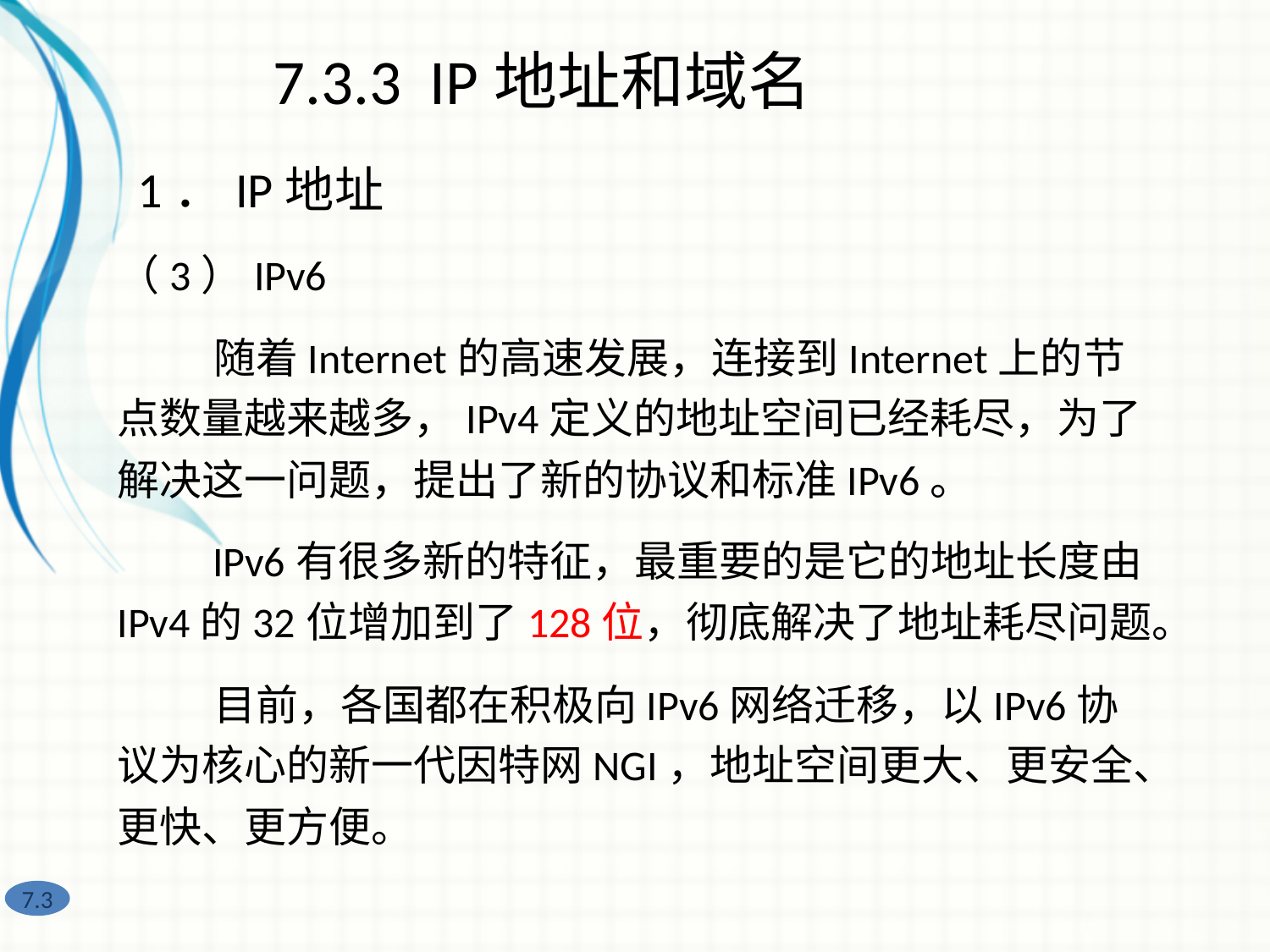

7.3.3  IP地址和域名
1．IP地址

（3）IPv6
         随着Internet的高速发展，连接到Internet上的节点数量越来越多，IPv4定义的地址空间已经耗尽，为了解决这一问题，提出了新的协议和标准IPv6。
          IPv6有很多新的特征，最重要的是它的地址长度由IPv4的32位增加到了128位，彻底解决了地址耗尽问题。
         目前，各国都在积极向IPv6网络迁移，以IPv6协议为核心的新一代因特网NGI，地址空间更大、更安全、更快、更方便。